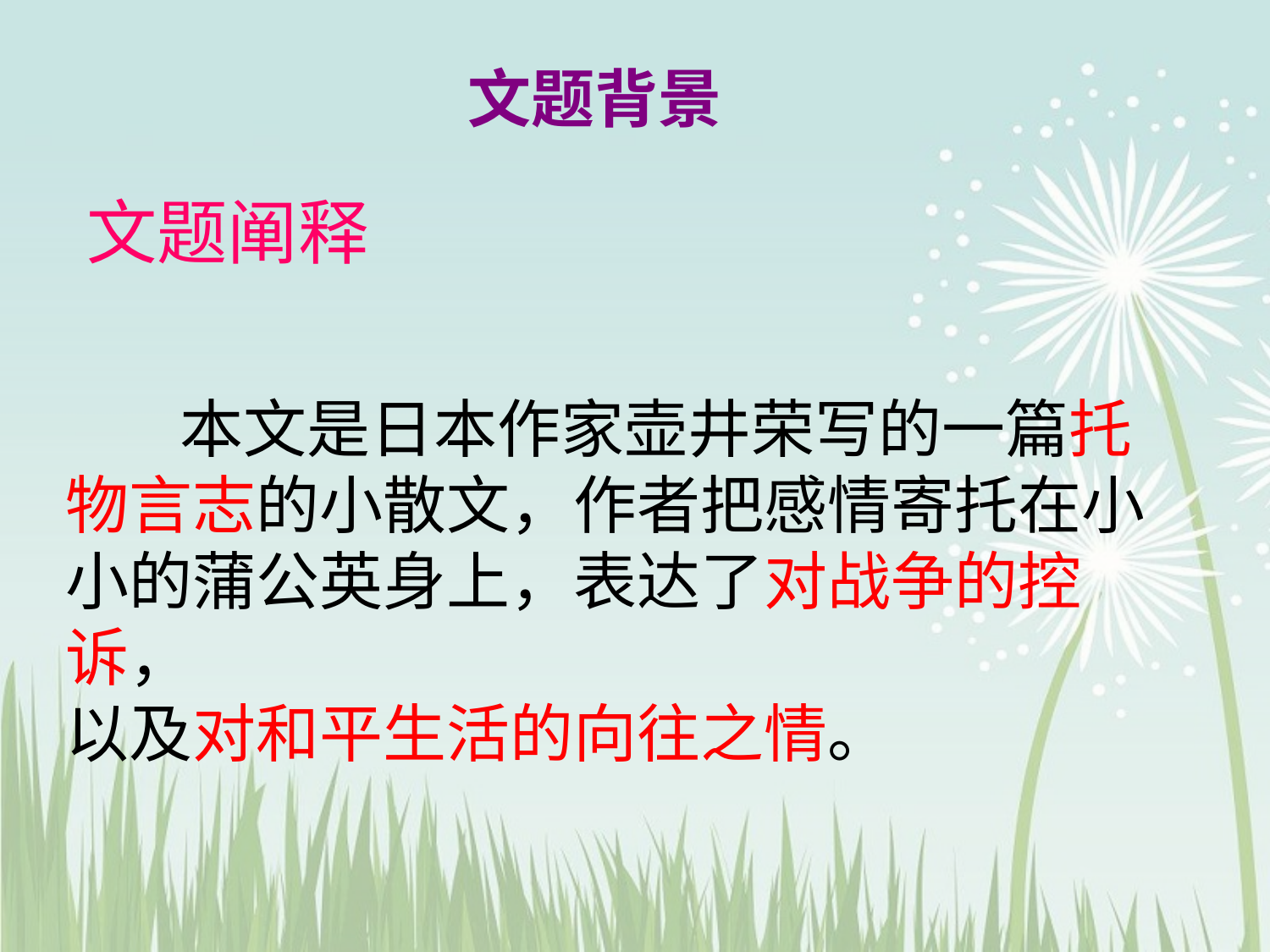

文题背景
文题阐释
       本文是日本作家壶井荣写的一篇托物言志的小散文，作者把感情寄托在小小的蒲公英身上，表达了对战争的控诉，
以及对和平生活的向往之情。